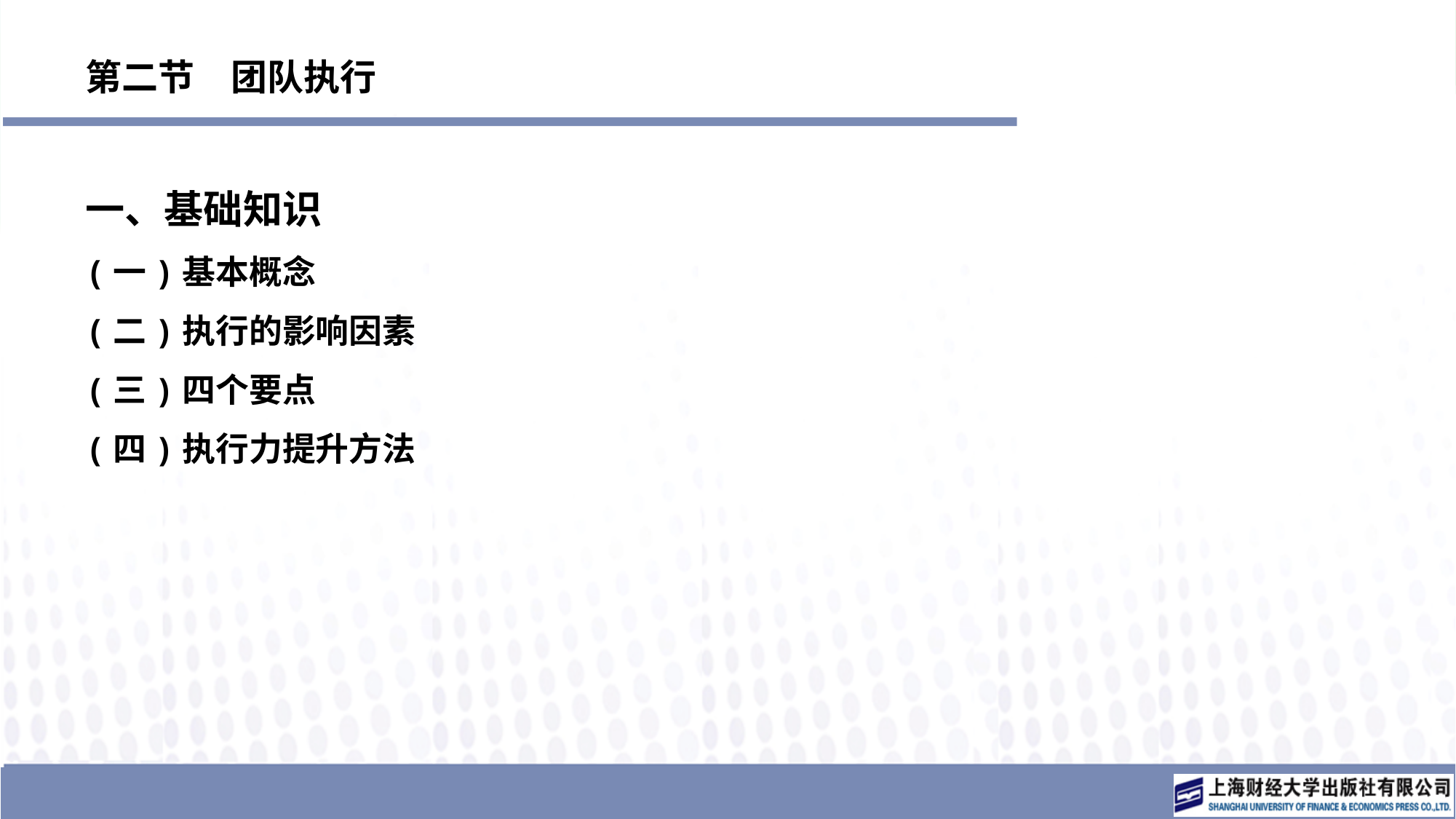

# 第二节　团队执行
一、基础知识
(一)基本概念
(二)执行的影响因素
(三)四个要点
(四)执行力提升方法